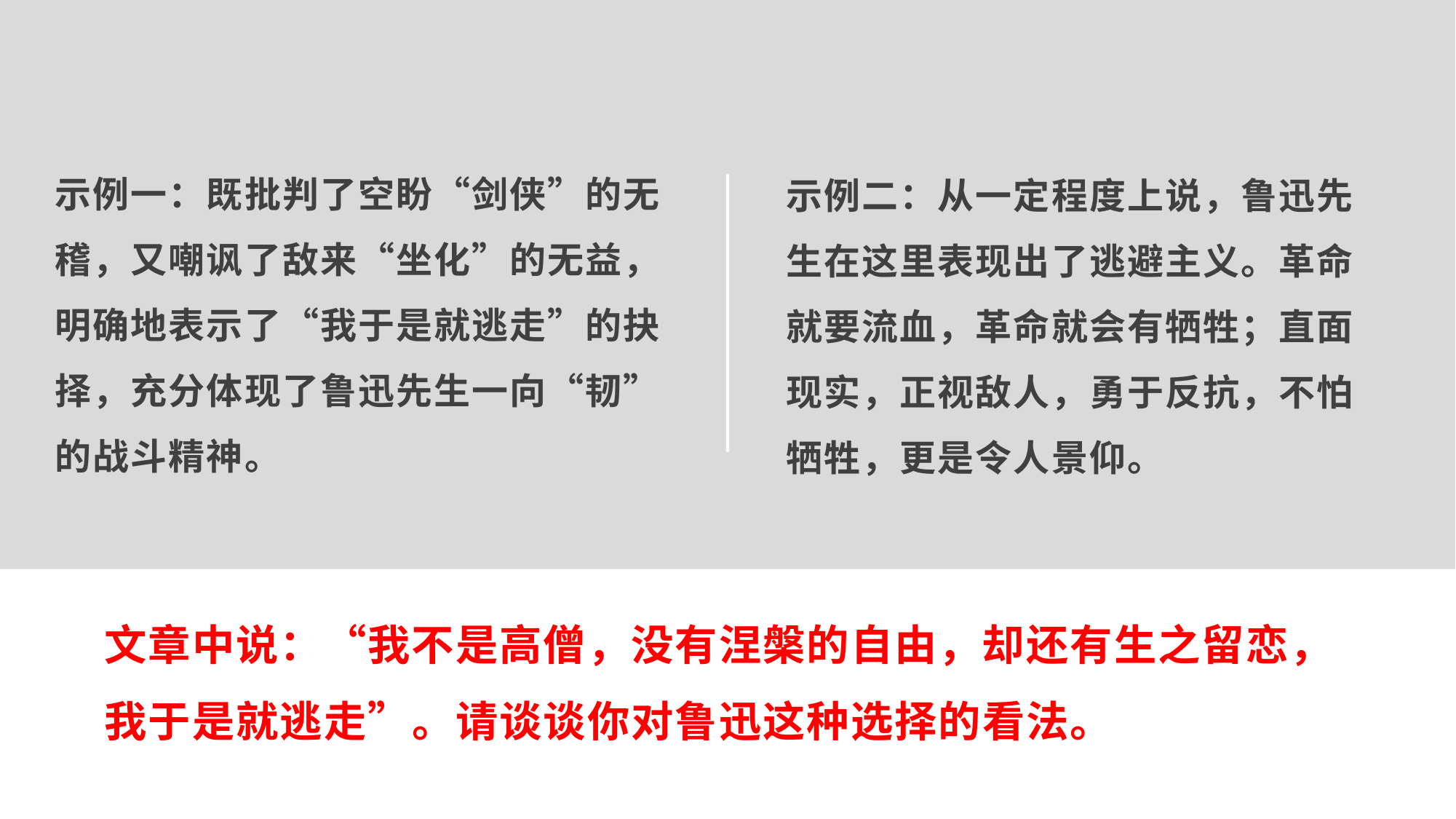

示例一：既批判了空盼“剑侠”的无稽，又嘲讽了敌来“坐化”的无益，明确地表示了“我于是就逃走”的抉择，充分体现了鲁迅先生一向“韧”的战斗精神。
示例二：从一定程度上说，鲁迅先生在这里表现出了逃避主义。革命就要流血，革命就会有牺牲；直面现实，正视敌人，勇于反抗，不怕牺牲，更是令人景仰。

文章中说：“我不是高僧，没有涅槃的自由，却还有生之留恋，我于是就逃走”。请谈谈你对鲁迅这种选择的看法。